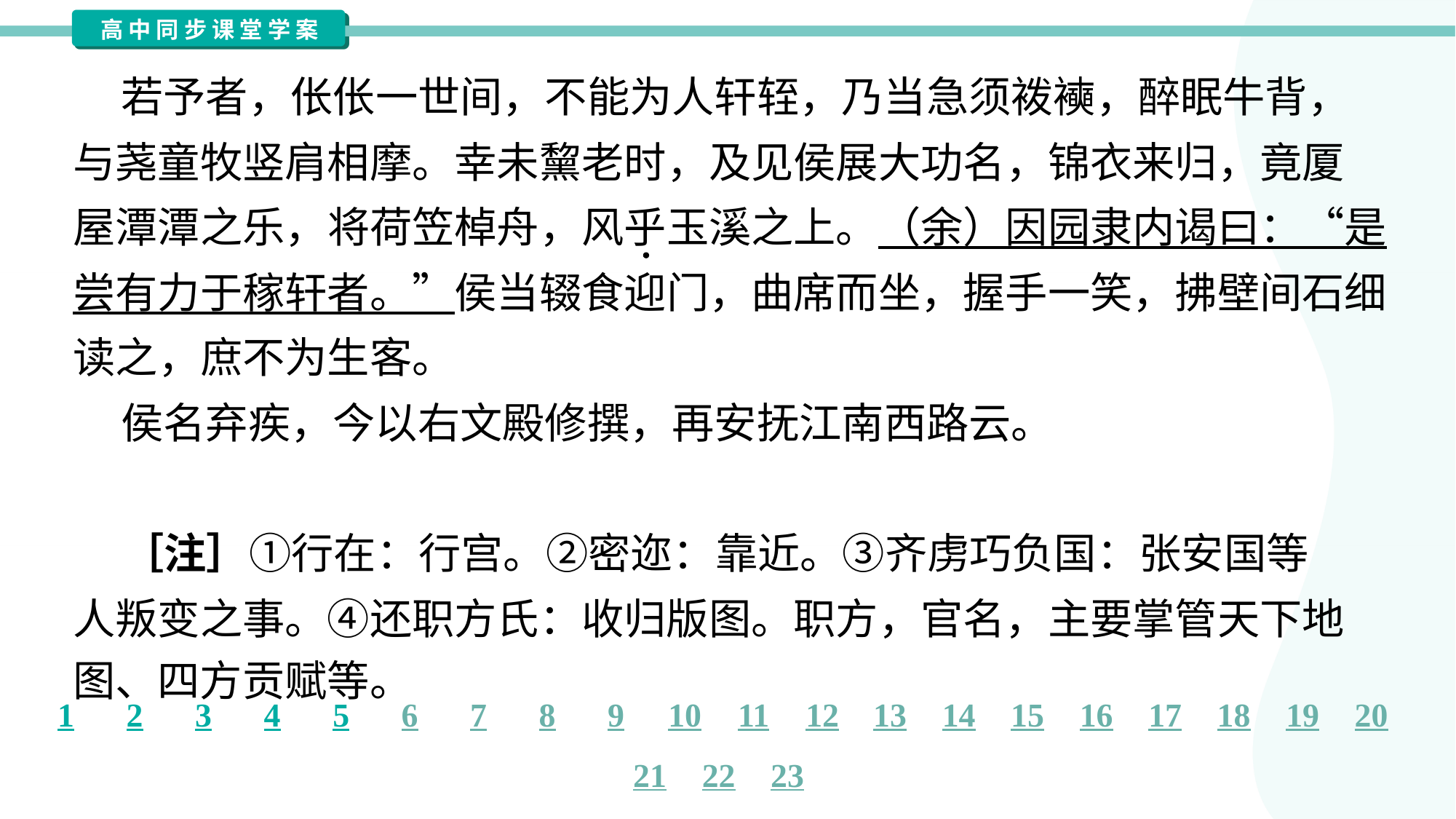

若予者，伥伥一世间，不能为人轩轾，乃当急须袯襫，醉眠牛背，
与荛童牧竖肩相摩。幸未黧老时，及见侯展大功名，锦衣来归，竟厦
屋潭潭之乐，将荷笠棹舟，风乎玉溪之上。（余）因园隶内谒曰：“是
尝有力于稼轩者。”侯当辍食迎门，曲席而坐，握手一笑，拂壁间石细
读之，庶不为生客。
    侯名弃疾，今以右文殿修撰，再安抚江南西路云。
（摘编自《古文鉴赏辞典》）
    ［注］①行在：行宫。②密迩：靠近。③齐虏巧负国：张安国等
人叛变之事。④还职方氏：收归版图。职方，官名，主要掌管天下地
图、四方贡赋等。#1.1.7